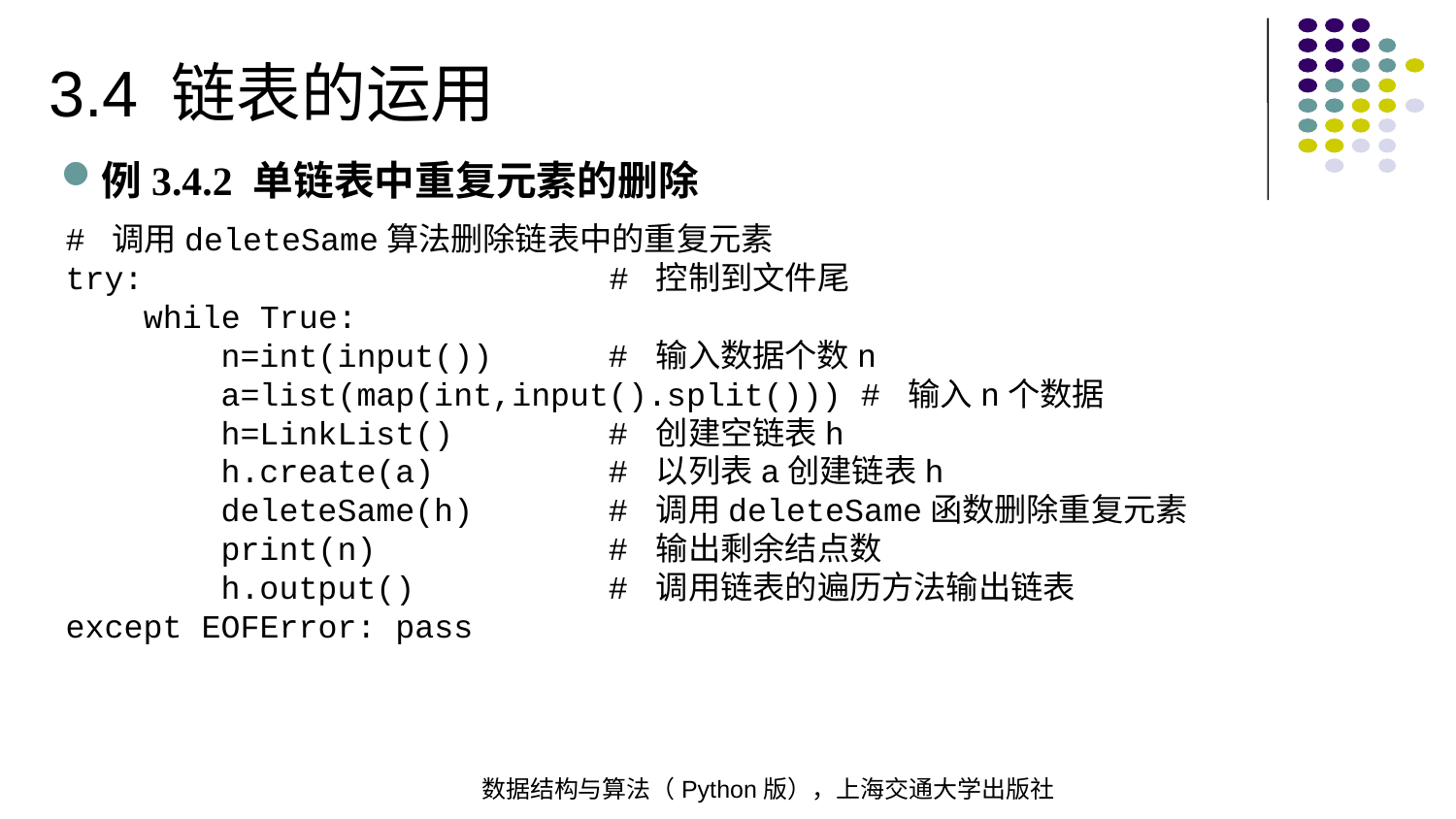

3.4 链表的运用
例3.4.2 单链表中重复元素的删除
# 调用deleteSame算法删除链表中的重复元素
try:                        # 控制到文件尾
    while True:
        n=int(input())      # 输入数据个数n
        a=list(map(int,input().split())) # 输入n个数据
        h=LinkList()        # 创建空链表h
        h.create(a)         # 以列表a创建链表h
        deleteSame(h)       # 调用deleteSame函数删除重复元素
        print(n)            # 输出剩余结点数
        h.output()          # 调用链表的遍历方法输出链表
except EOFError: pass